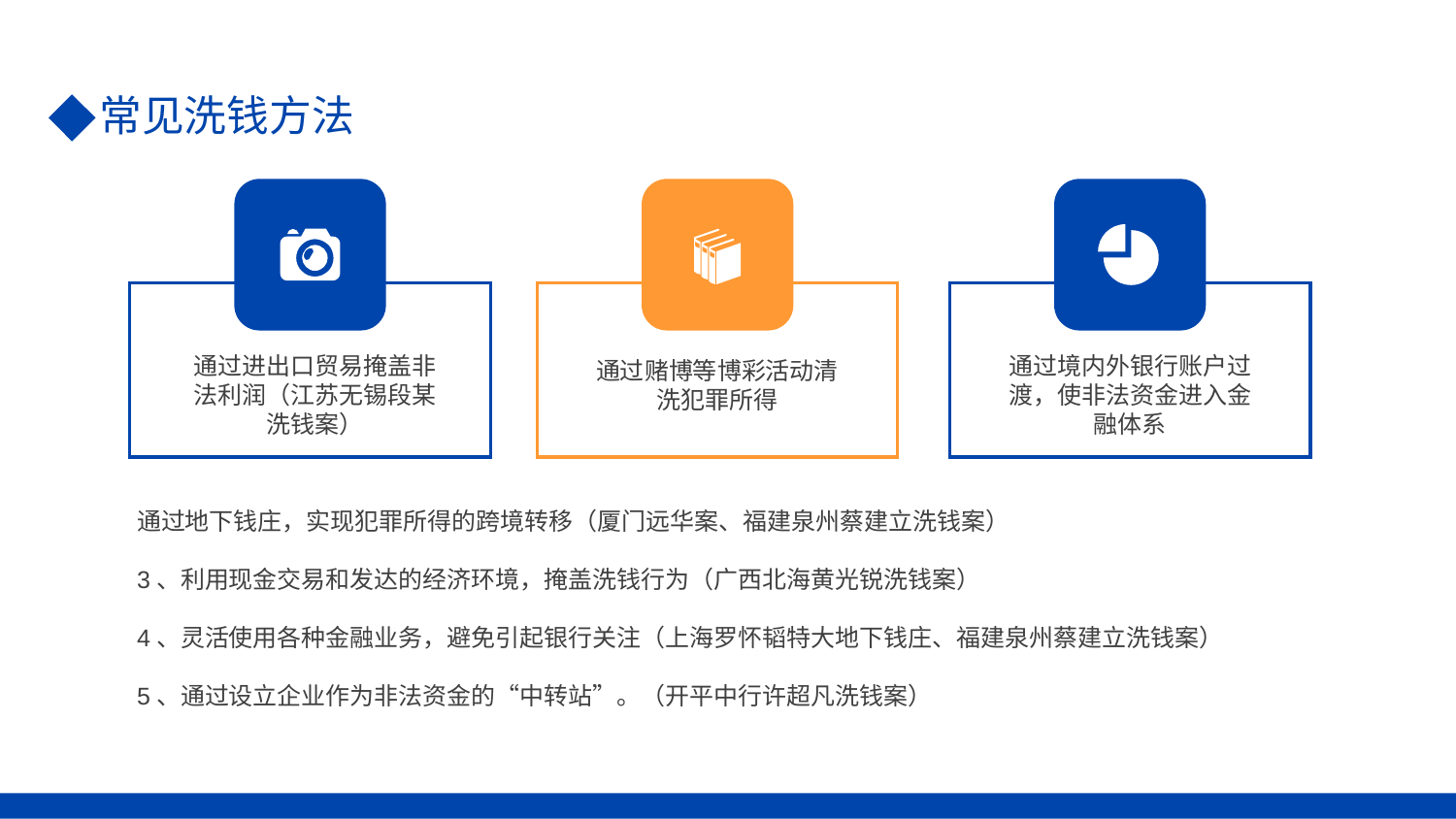

常见洗钱方法

通过进出口贸易掩盖非
法利润（江苏无锡段某
洗钱案）
通过境内外银行账户过渡，使非法资金进入金融体系
通过赌博等博彩活动清
洗犯罪所得
通过地下钱庄，实现犯罪所得的跨境转移（厦门远华案、福建泉州蔡建立洗钱案）
3、利用现金交易和发达的经济环境，掩盖洗钱行为（广西北海黄光锐洗钱案）
4、灵活使用各种金融业务，避免引起银行关注（上海罗怀韬特大地下钱庄、福建泉州蔡建立洗钱案）
5、通过设立企业作为非法资金的“中转站”。（开平中行许超凡洗钱案）